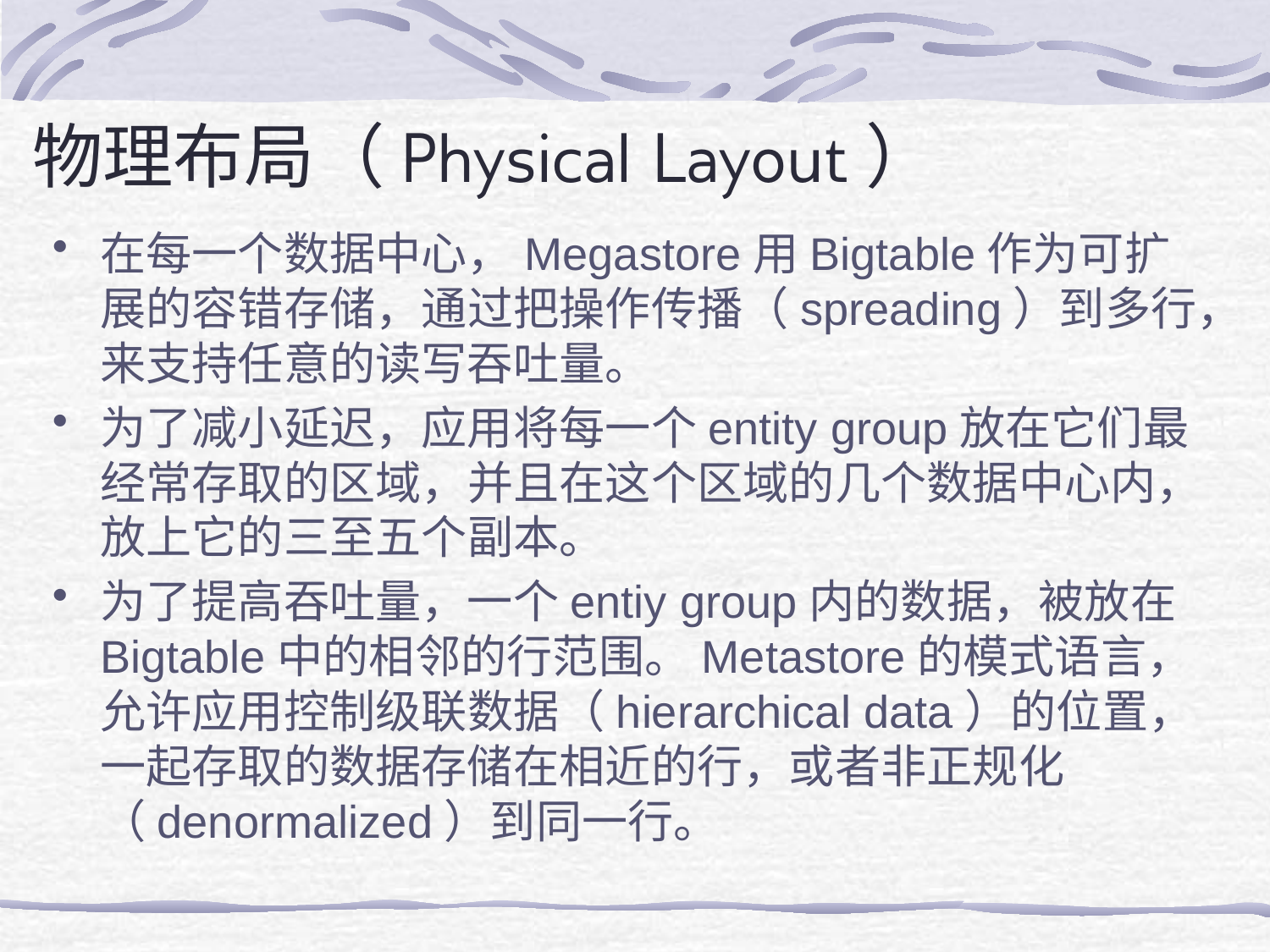

# 物理布局（Physical Layout）
在每一个数据中心，Megastore用Bigtable作为可扩展的容错存储，通过把操作传播（spreading）到多行，来支持任意的读写吞吐量。
为了减小延迟，应用将每一个entity group放在它们最经常存取的区域，并且在这个区域的几个数据中心内，放上它的三至五个副本。
为了提高吞吐量，一个entiy group内的数据，被放在Bigtable中的相邻的行范围。Metastore的模式语言，允许应用控制级联数据（hierarchical data）的位置，一起存取的数据存储在相近的行，或者非正规化（denormalized）到同一行。